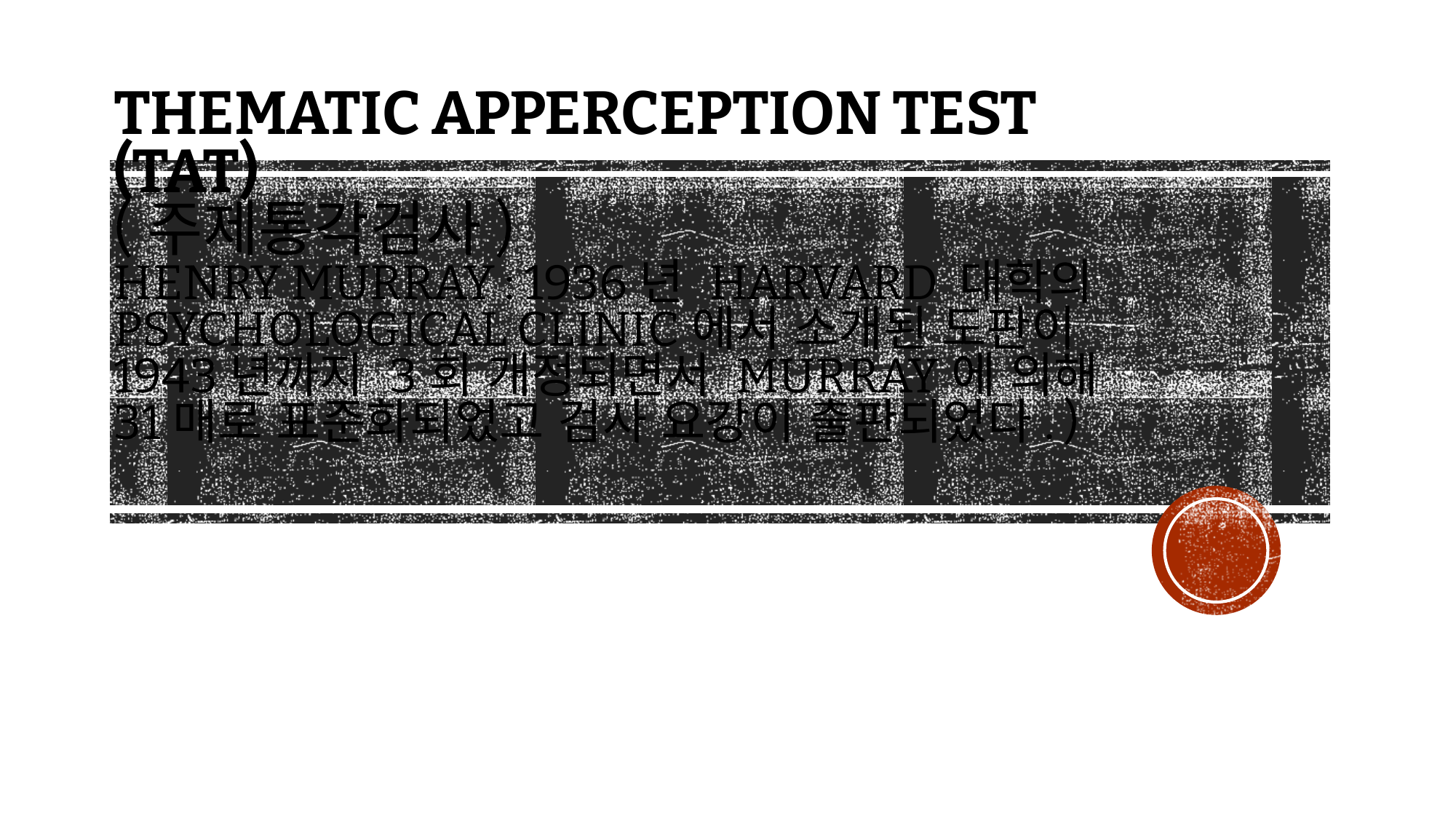

# Thematic Apperception Test (TAT) (주제통각검사) Henry Murray : 1936년 Harvard 대학의 Psychological Clinic에서 소개된 도판이 1943년까지 3회 개정되면서 Murray에 의해 31매로 표준화되었고 검사 요강이 출판되었다. )